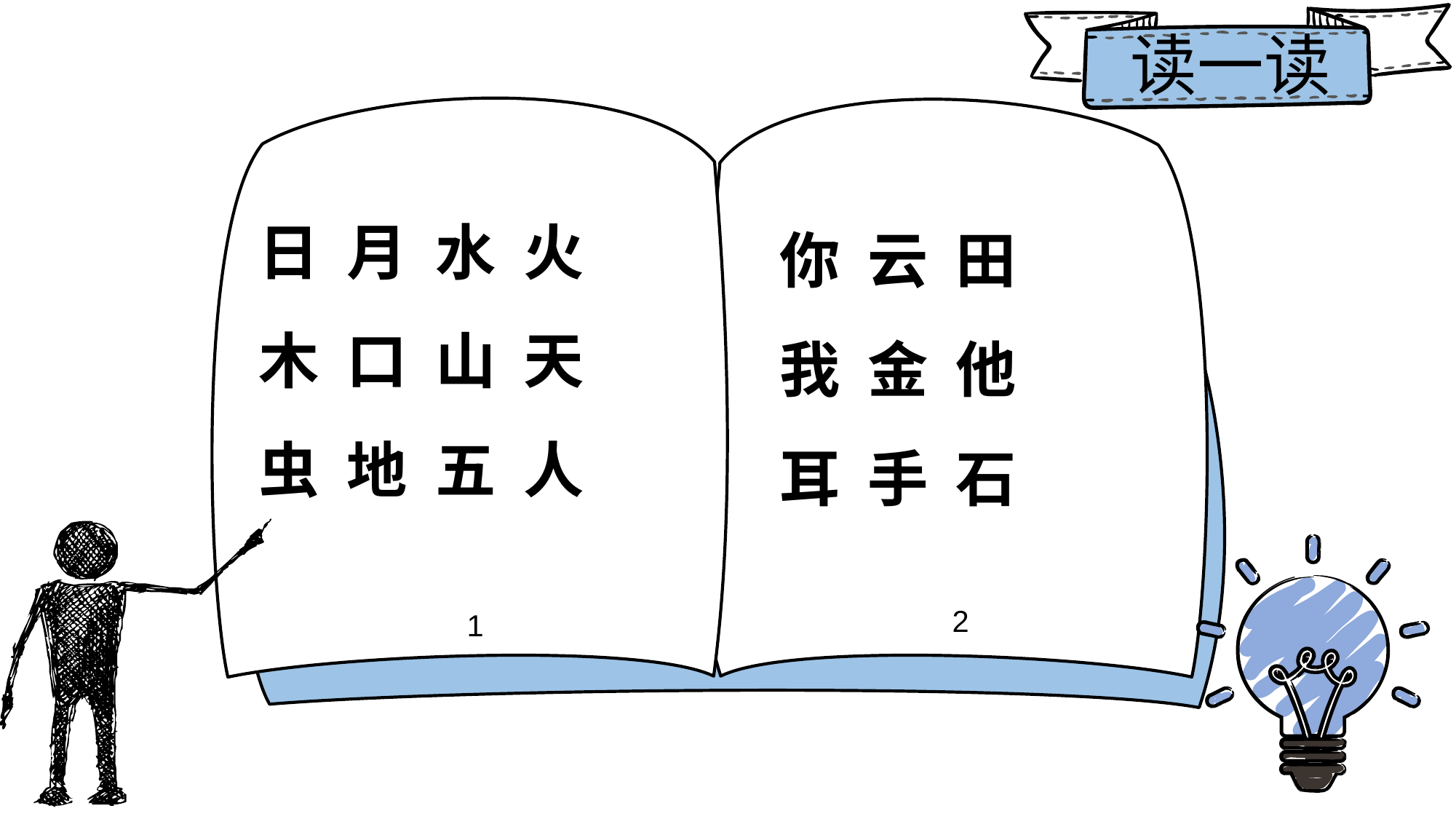

读一读

日  月  水  火
木  口  山  天
虫  地  五  人
你  云  田
我  金  他
耳  手  石

2
1